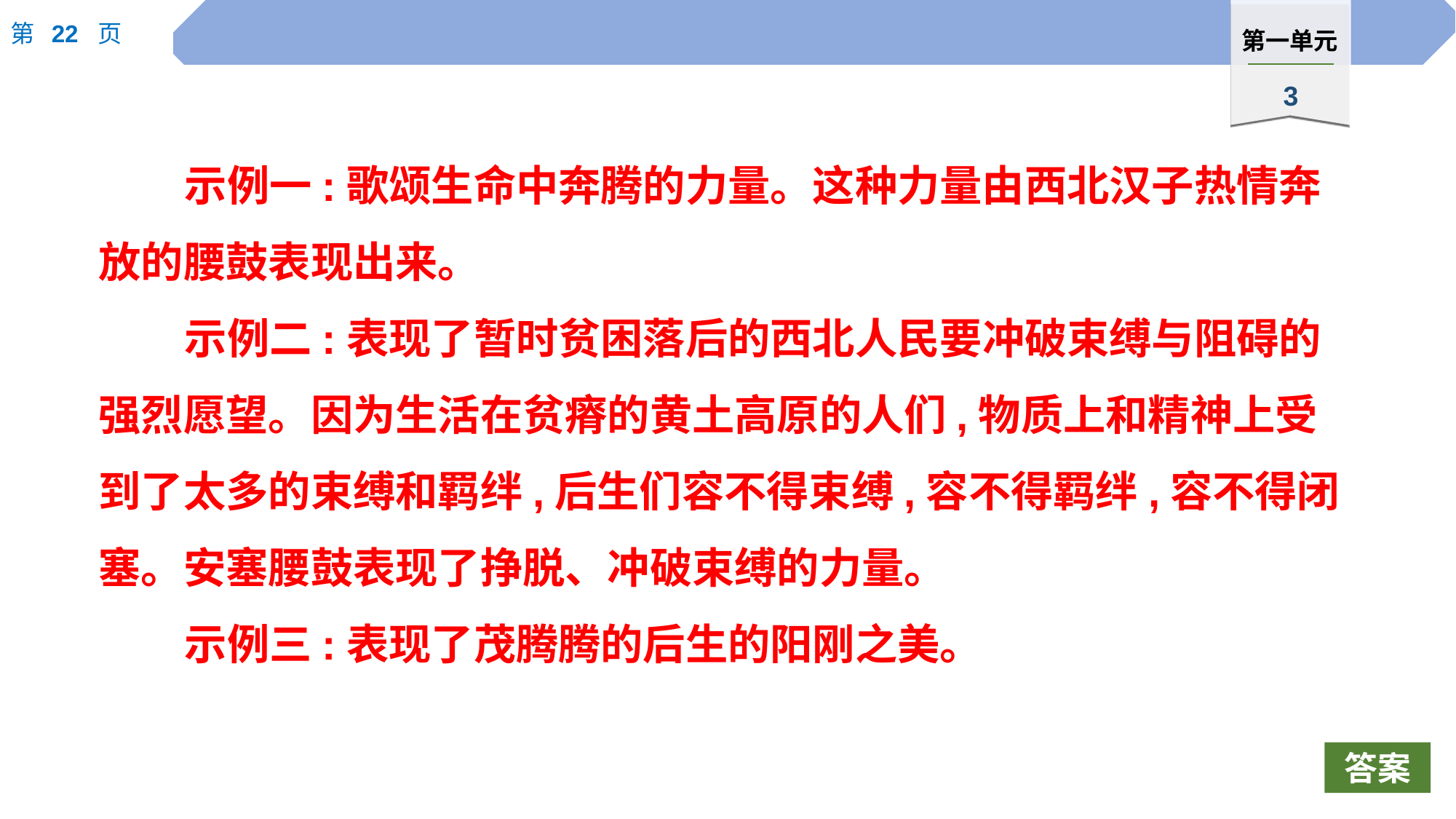

示例一:歌颂生命中奔腾的力量。这种力量由西北汉子热情奔放的腰鼓表现出来。
示例二:表现了暂时贫困落后的西北人民要冲破束缚与阻碍的强烈愿望。因为生活在贫瘠的黄土高原的人们,物质上和精神上受到了太多的束缚和羁绊,后生们容不得束缚,容不得羁绊,容不得闭塞。安塞腰鼓表现了挣脱、冲破束缚的力量。
示例三:表现了茂腾腾的后生的阳刚之美。
答案